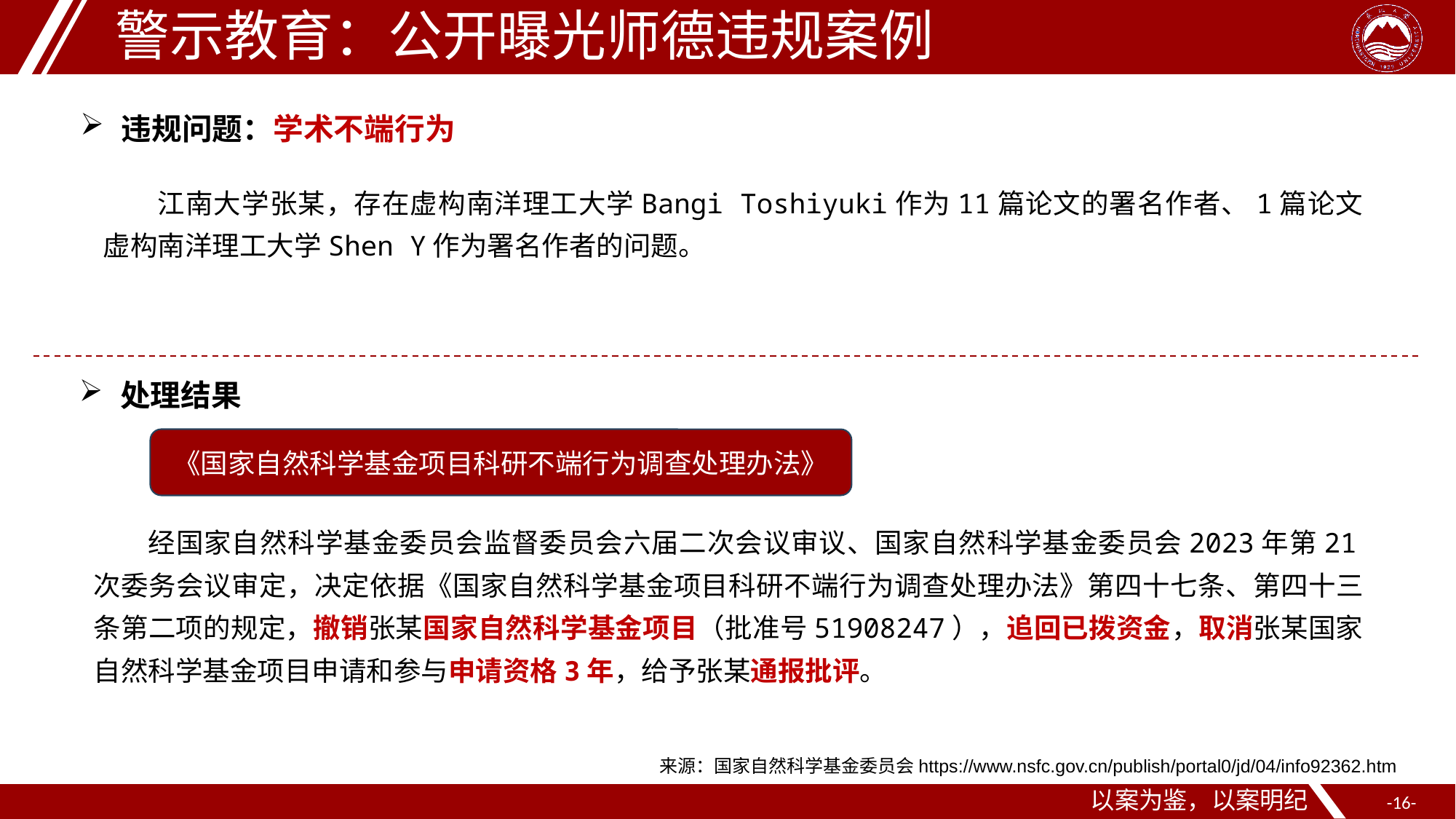

警示教育：公开曝光师德违规案例
违规问题：学术不端行为
江南大学张某，存在虚构南洋理工大学Bangi Toshiyuki作为11篇论文的署名作者、1篇论文虚构南洋理工大学Shen Y作为署名作者的问题。
处理结果
《国家自然科学基金项目科研不端行为调查处理办法》
经国家自然科学基金委员会监督委员会六届二次会议审议、国家自然科学基金委员会2023年第21次委务会议审定，决定依据《国家自然科学基金项目科研不端行为调查处理办法》第四十七条、第四十三条第二项的规定，撤销张某国家自然科学基金项目（批准号51908247），追回已拨资金，取消张某国家自然科学基金项目申请和参与申请资格3年，给予张某通报批评。
来源：国家自然科学基金委员会https://www.nsfc.gov.cn/publish/portal0/jd/04/info92362.htm
以案为鉴，以案明纪
-16-